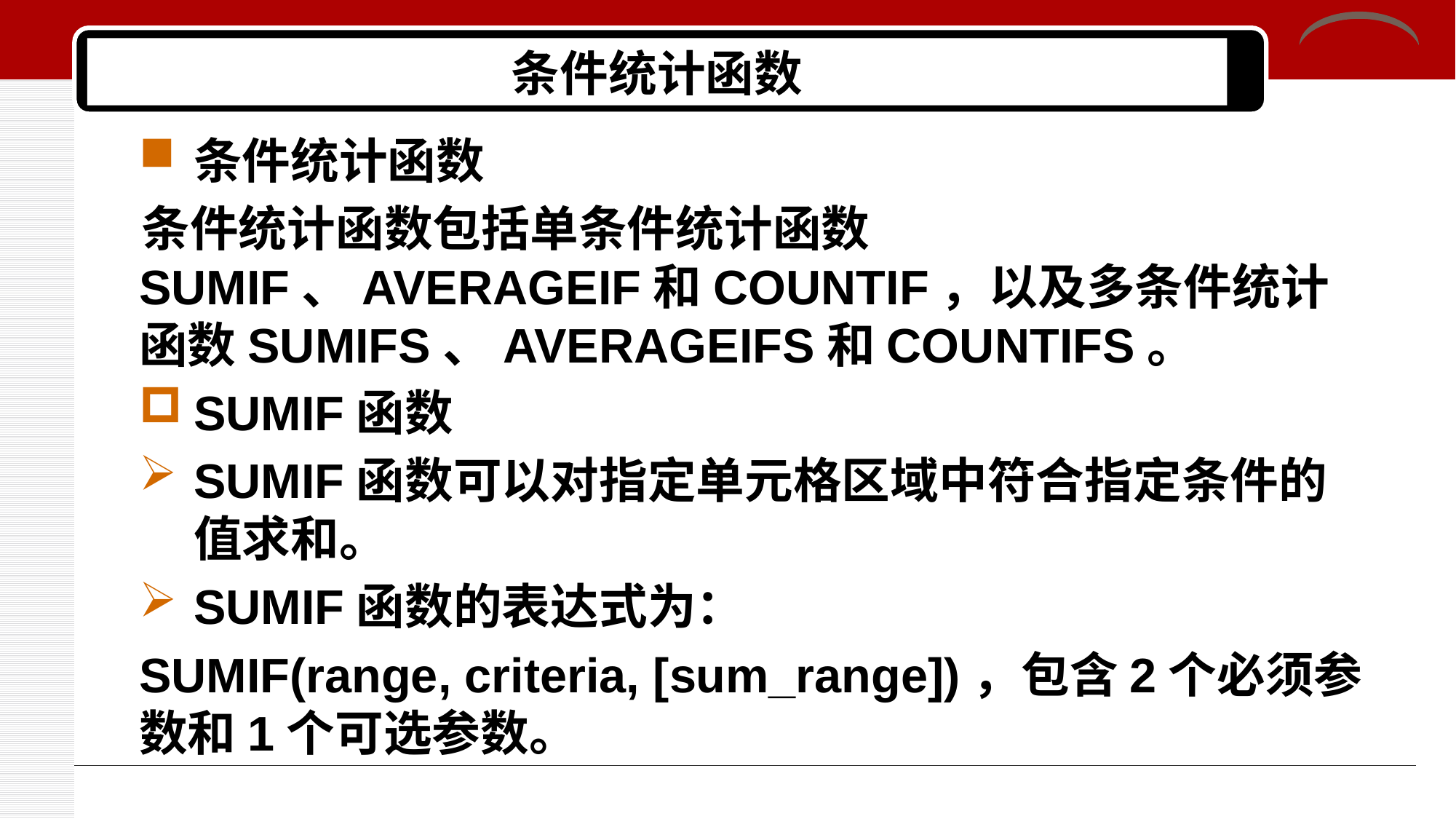

# 条件统计函数
条件统计函数
条件统计函数包括单条件统计函数SUMIF、AVERAGEIF和COUNTIF，以及多条件统计函数SUMIFS、AVERAGEIFS和COUNTIFS。
SUMIF函数
SUMIF函数可以对指定单元格区域中符合指定条件的值求和。
SUMIF函数的表达式为：
SUMIF(range, criteria, [sum_range])，包含2个必须参数和1个可选参数。